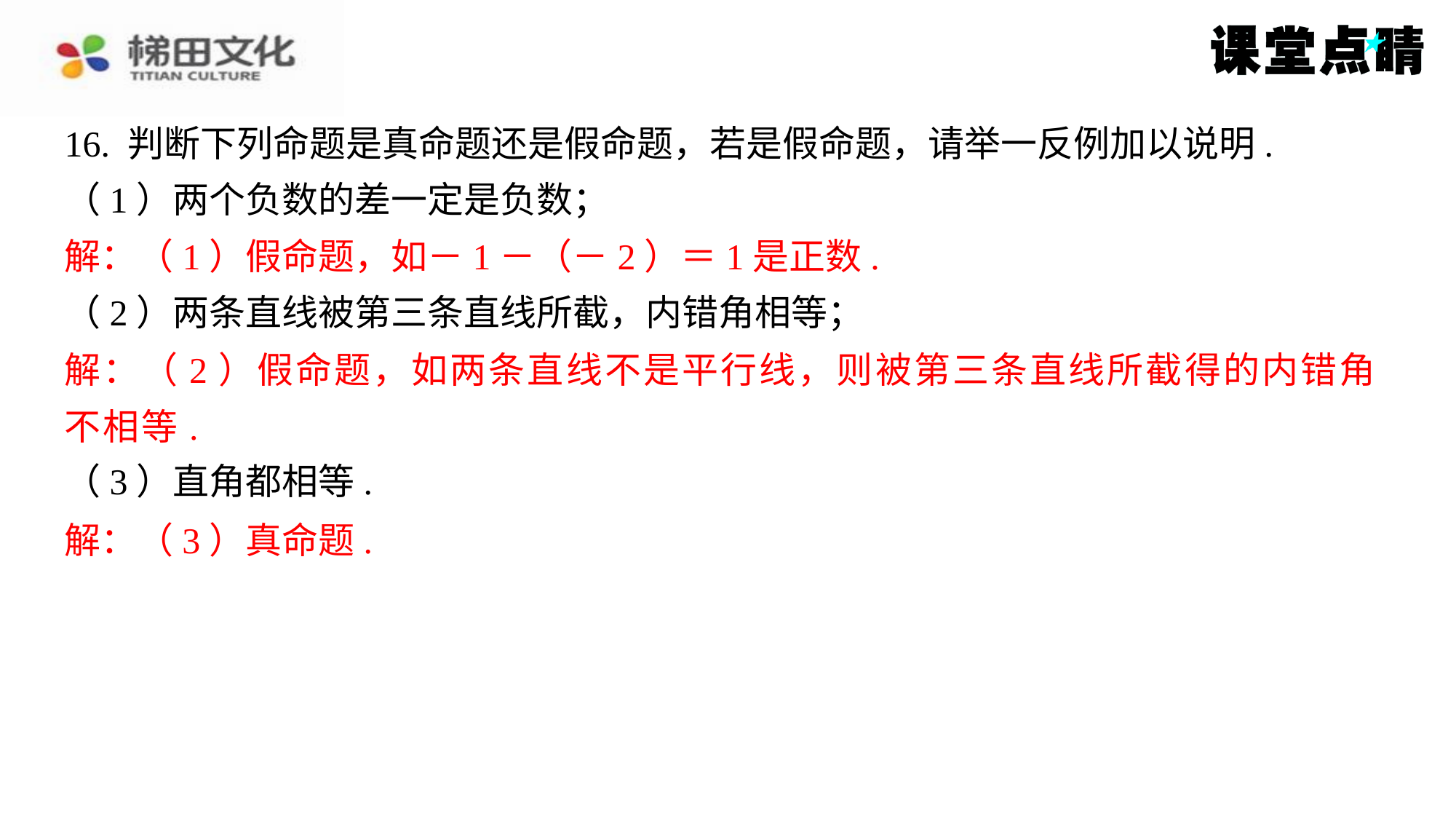

16. 判断下列命题是真命题还是假命题，若是假命题，请举一反例加以说明.
（1）两个负数的差一定是负数；
解：（1）假命题，如－1－（－2）＝1是正数.
（2）两条直线被第三条直线所截，内错角相等；
解：（2）假命题，如两条直线不是平行线，则被第三条直线所截得的内错角
不相等.
（3）直角都相等.
解：（3）真命题.
解：（1）假命题，如－1－（－2）＝1是正数.
解：（2）假命题，如两条直线不是平行线，则被第三条直线所截得的内错角
不相等.
解：（3）真命题.